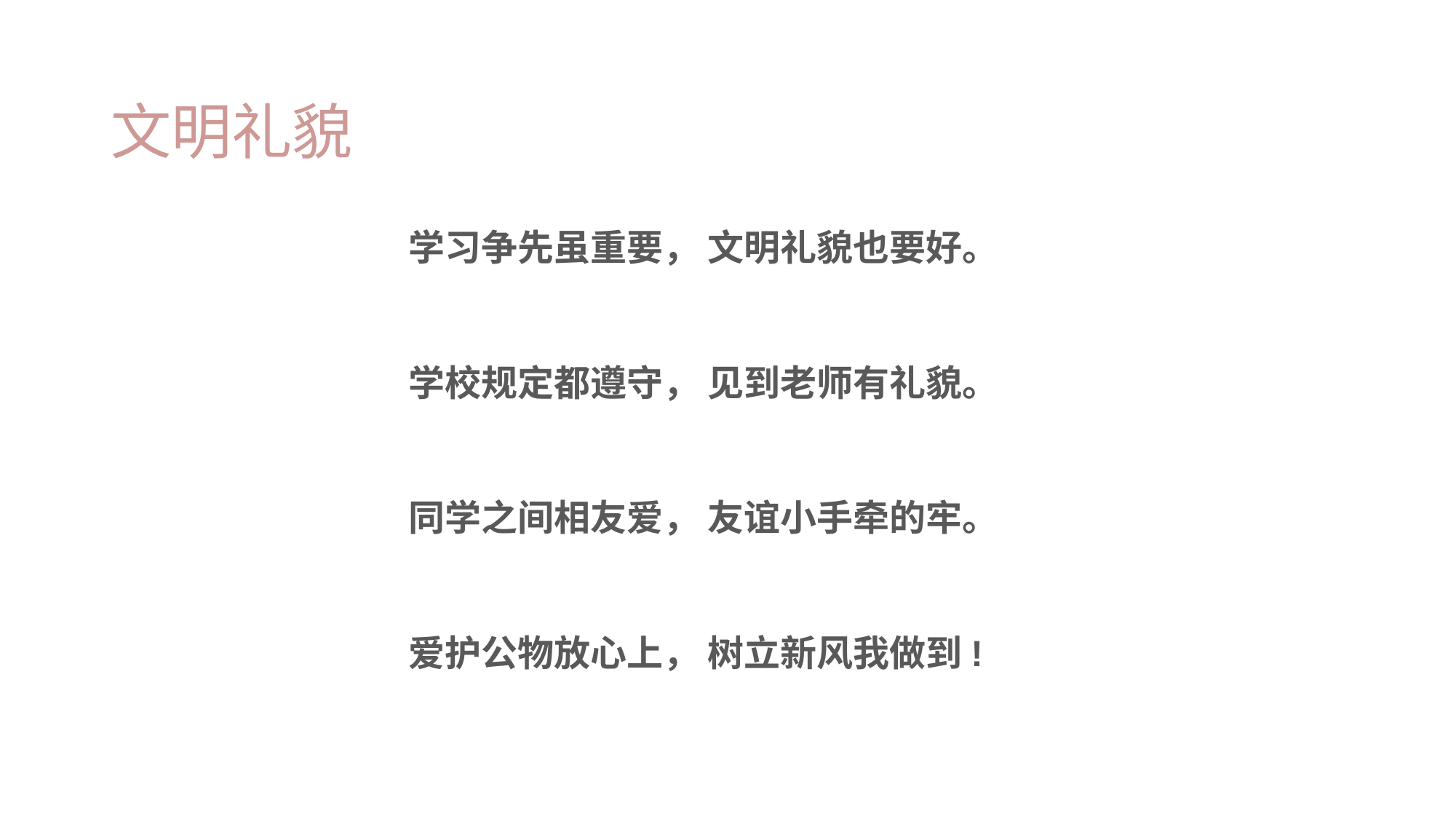

# 文明礼貌

学习争先虽重要， 文明礼貌也要好。

学校规定都遵守， 见到老师有礼貌。

同学之间相友爱， 友谊小手牵的牢。

爱护公物放心上， 树立新风我做到!